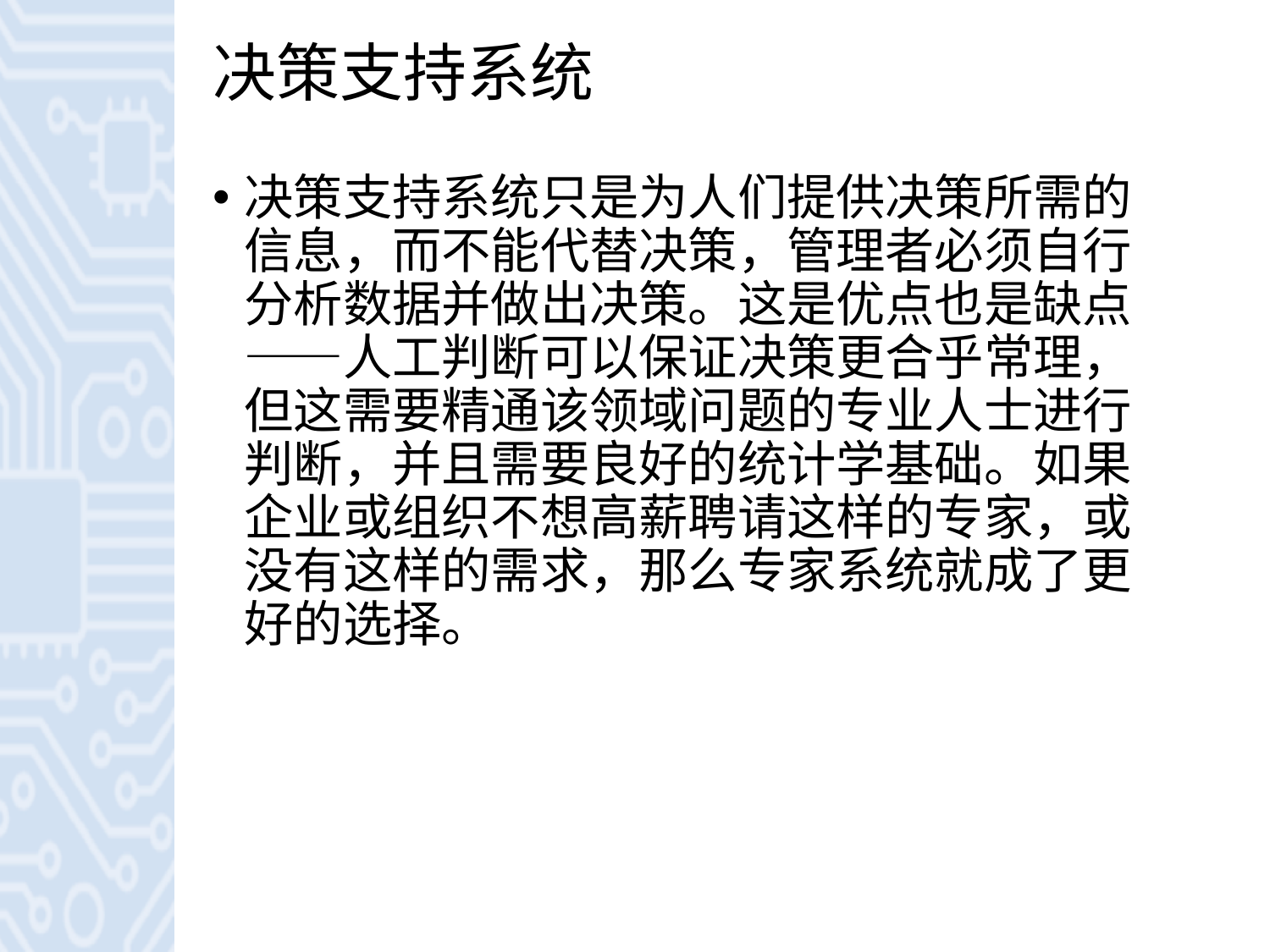

# 决策支持系统
决策支持系统只是为人们提供决策所需的信息，而不能代替决策，管理者必须自行分析数据并做出决策。这是优点也是缺点——人工判断可以保证决策更合乎常理，但这需要精通该领域问题的专业人士进行判断，并且需要良好的统计学基础。如果企业或组织不想高薪聘请这样的专家，或没有这样的需求，那么专家系统就成了更好的选择。